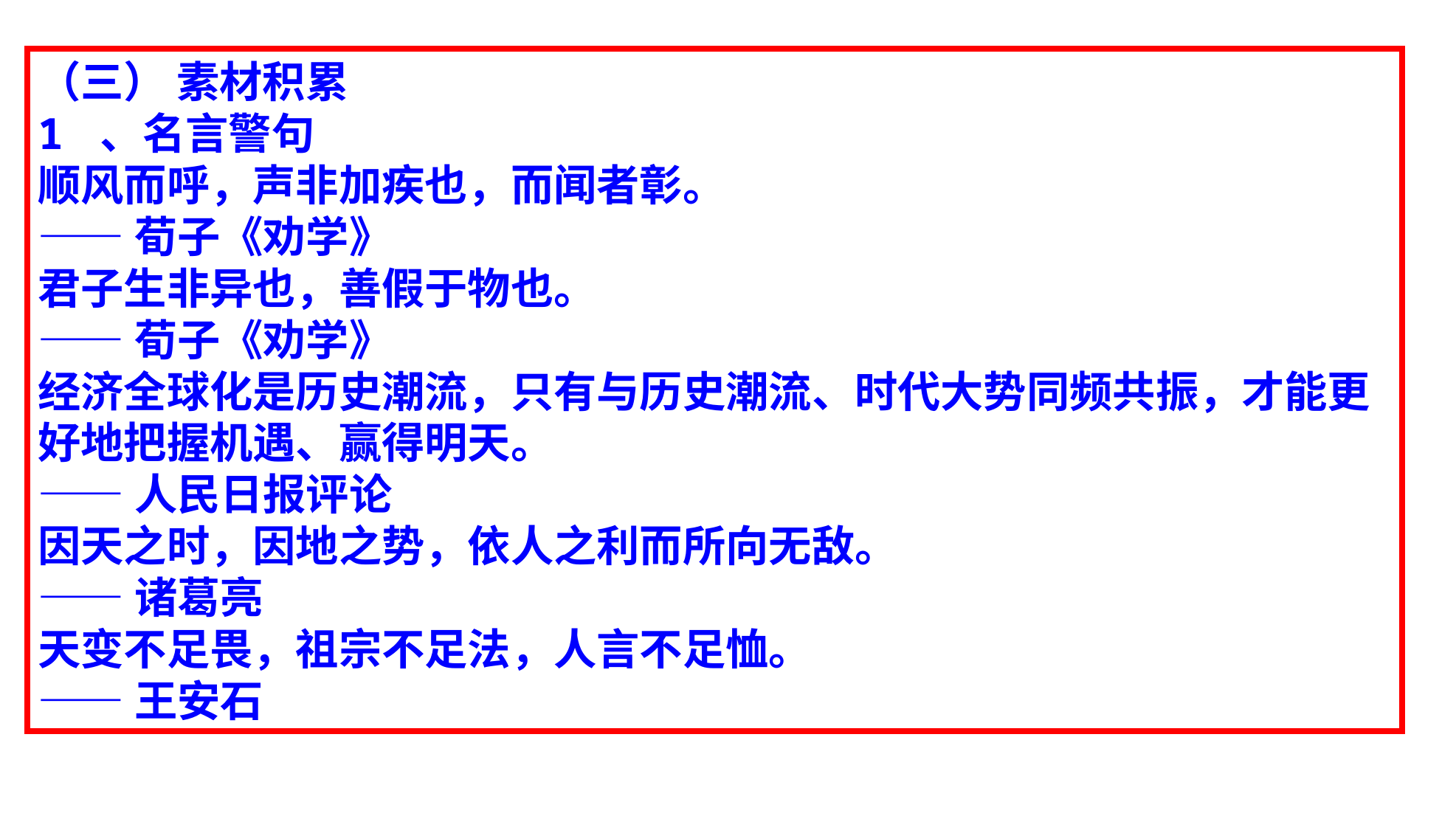

（三） 素材积累
1 、名言警句
顺风而呼，声非加疾也，而闻者彰。
——荀子《劝学》
君子生非异也，善假于物也。
——荀子《劝学》
经济全球化是历史潮流，只有与历史潮流、时代大势同频共振，才能更好地把握机遇、赢得明天。
——人民日报评论
因天之时，因地之势，依人之利而所向无敌。
——诸葛亮
天变不足畏，祖宗不足法，人言不足恤。
——王安石